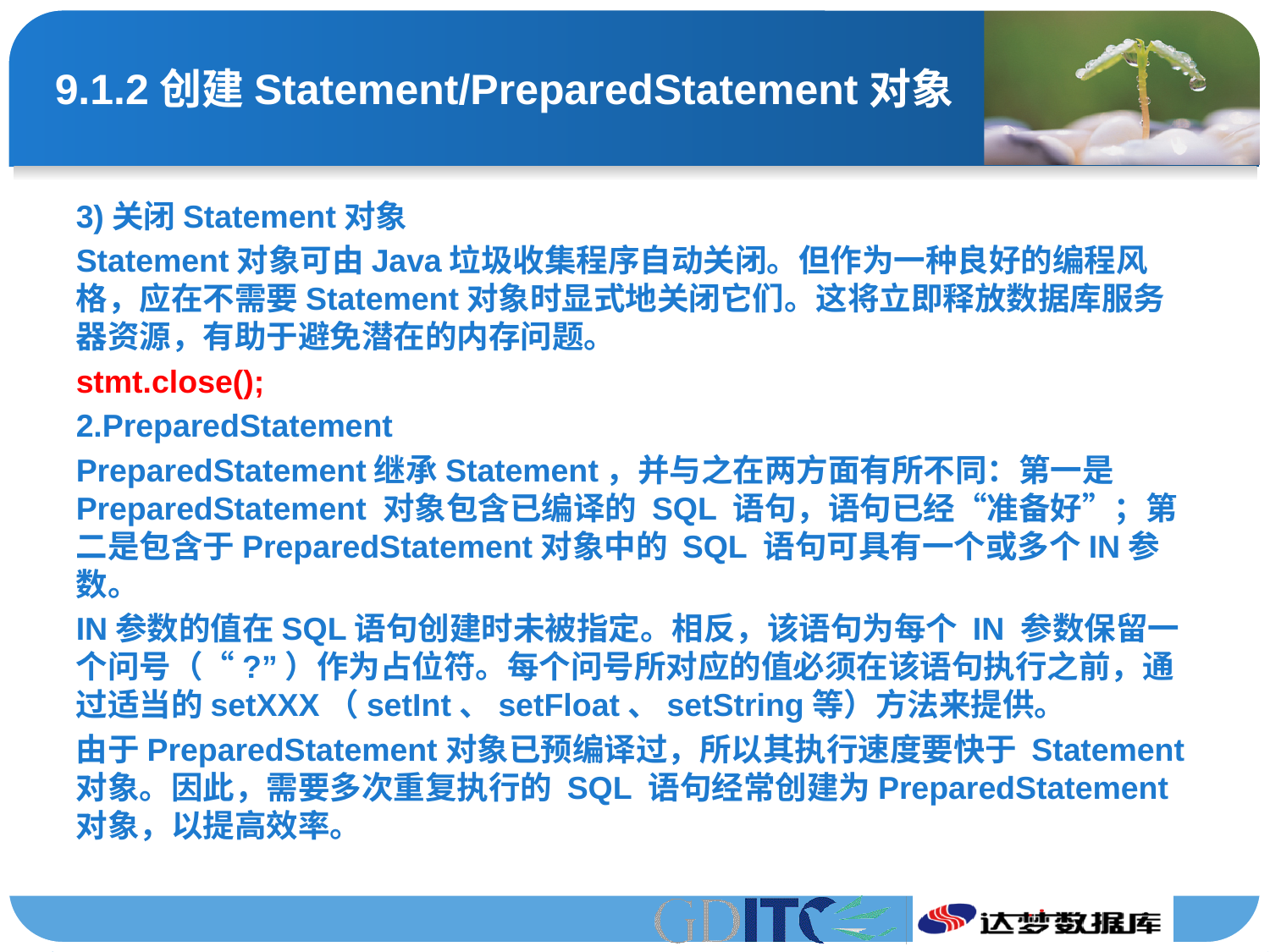

# 9.1.2创建Statement/PreparedStatement对象
3)关闭Statement对象
Statement对象可由Java垃圾收集程序自动关闭。但作为一种良好的编程风格，应在不需要Statement对象时显式地关闭它们。这将立即释放数据库服务器资源，有助于避免潜在的内存问题。
stmt.close();
2.PreparedStatement
PreparedStatement继承Statement，并与之在两方面有所不同：第一是PreparedStatement 对象包含已编译的 SQL 语句，语句已经“准备好”；第二是包含于PreparedStatement对象中的 SQL 语句可具有一个或多个IN参数。
IN参数的值在SQL语句创建时未被指定。相反，该语句为每个 IN 参数保留一个问号（“?”）作为占位符。每个问号所对应的值必须在该语句执行之前，通过适当的setXXX（setInt、setFloat、setString等）方法来提供。
由于PreparedStatement对象已预编译过，所以其执行速度要快于 Statement对象。因此，需要多次重复执行的 SQL 语句经常创建为PreparedStatement对象，以提高效率。